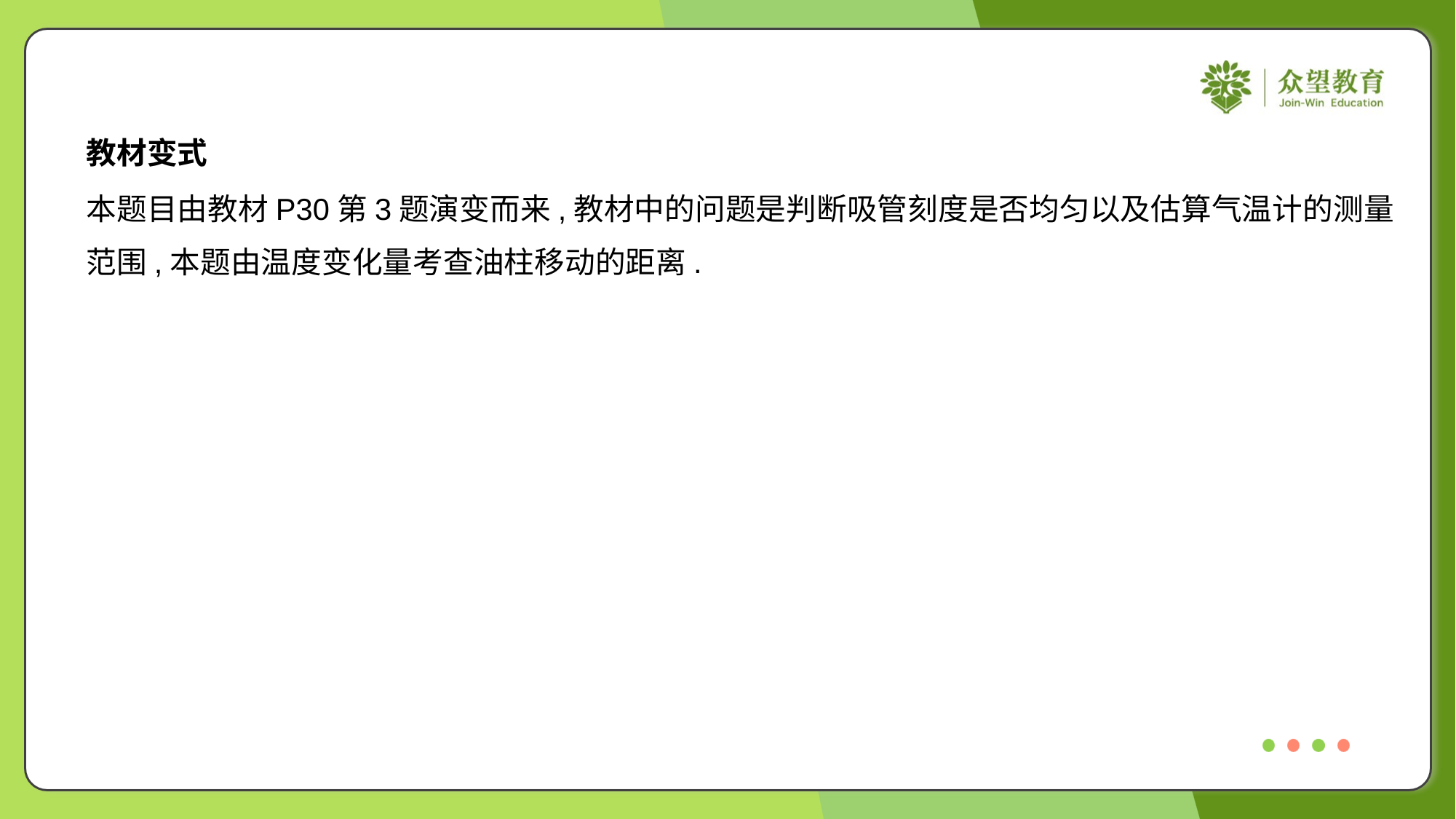

教材变式
本题目由教材P30第3题演变而来,教材中的问题是判断吸管刻度是否均匀以及估算气温计的测量
范围,本题由温度变化量考查油柱移动的距离.